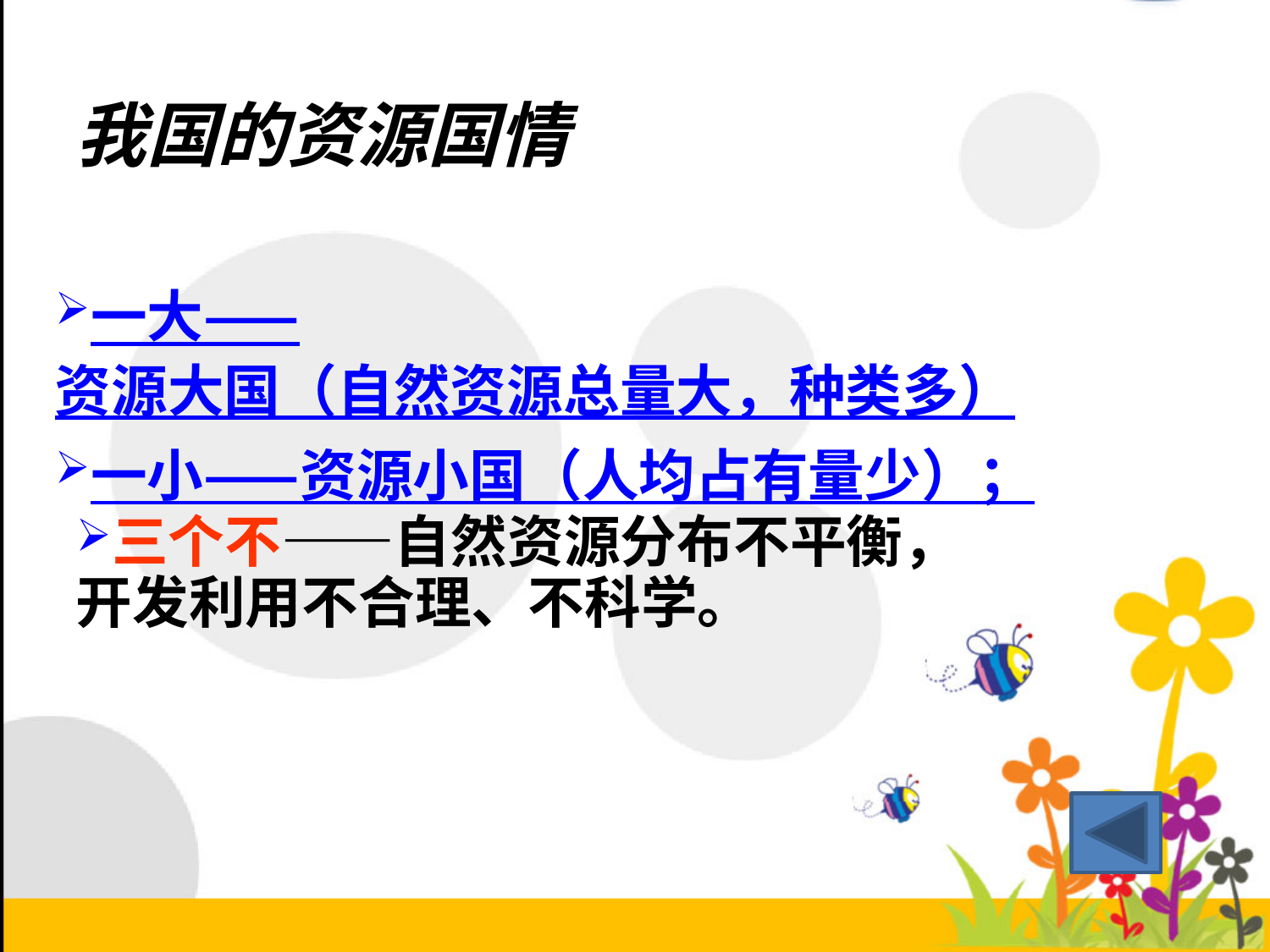

我国的资源国情
一大——资源大国（自然资源总量大，种类多）
一小——资源小国（人均占有量少）；
三个不——自然资源分布不平衡，开发利用不合理、不科学。